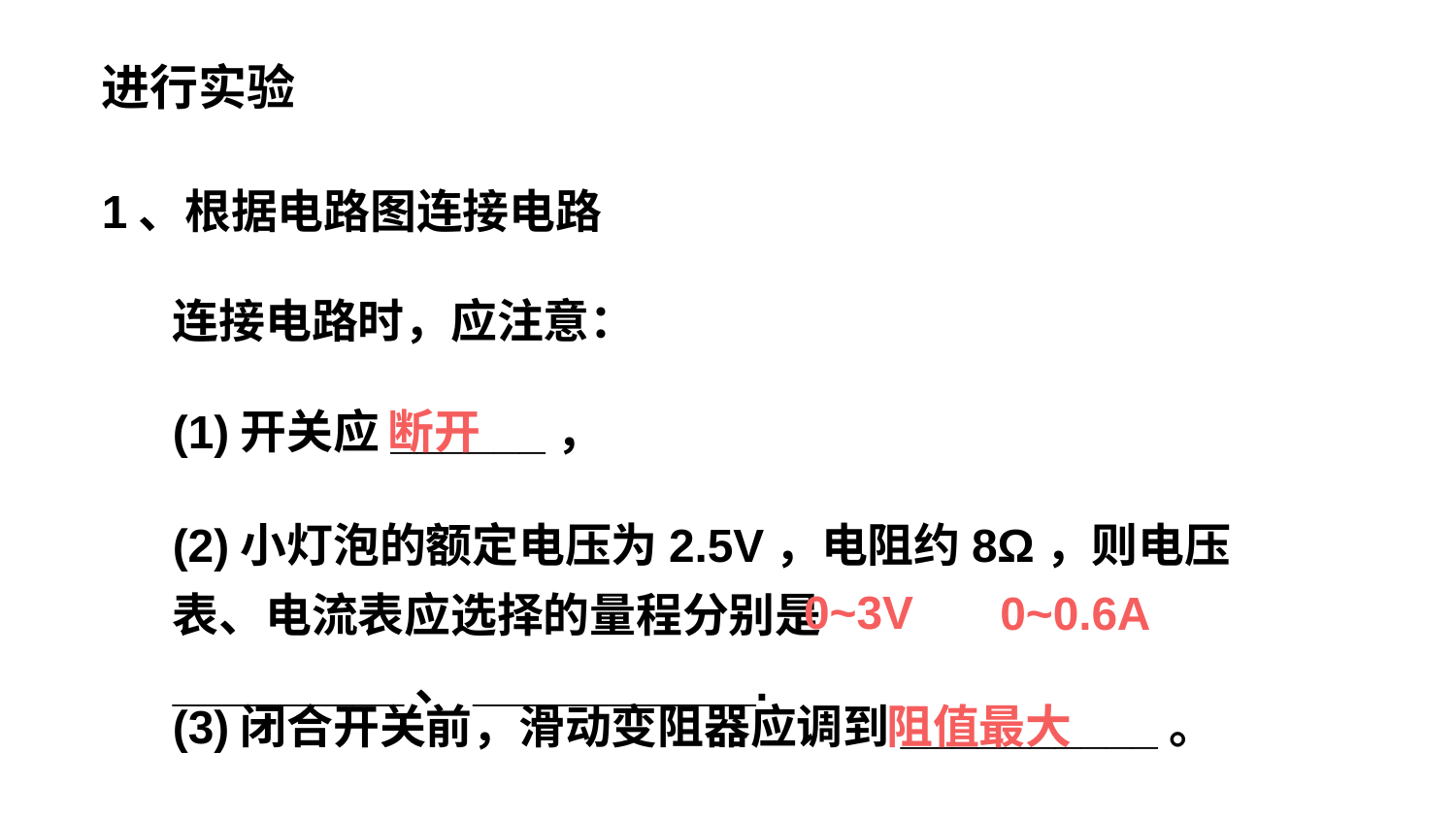

进行实验
1、根据电路图连接电路
连接电路时，应注意：
(1)开关应______，
断开
(2)小灯泡的额定电压为2.5V，电阻约8Ω，则电压表、电流表应选择的量程分别是_________、___________.
0~3V
0~0.6A
(3)闭合开关前，滑动变阻器应调到__________。
阻值最大